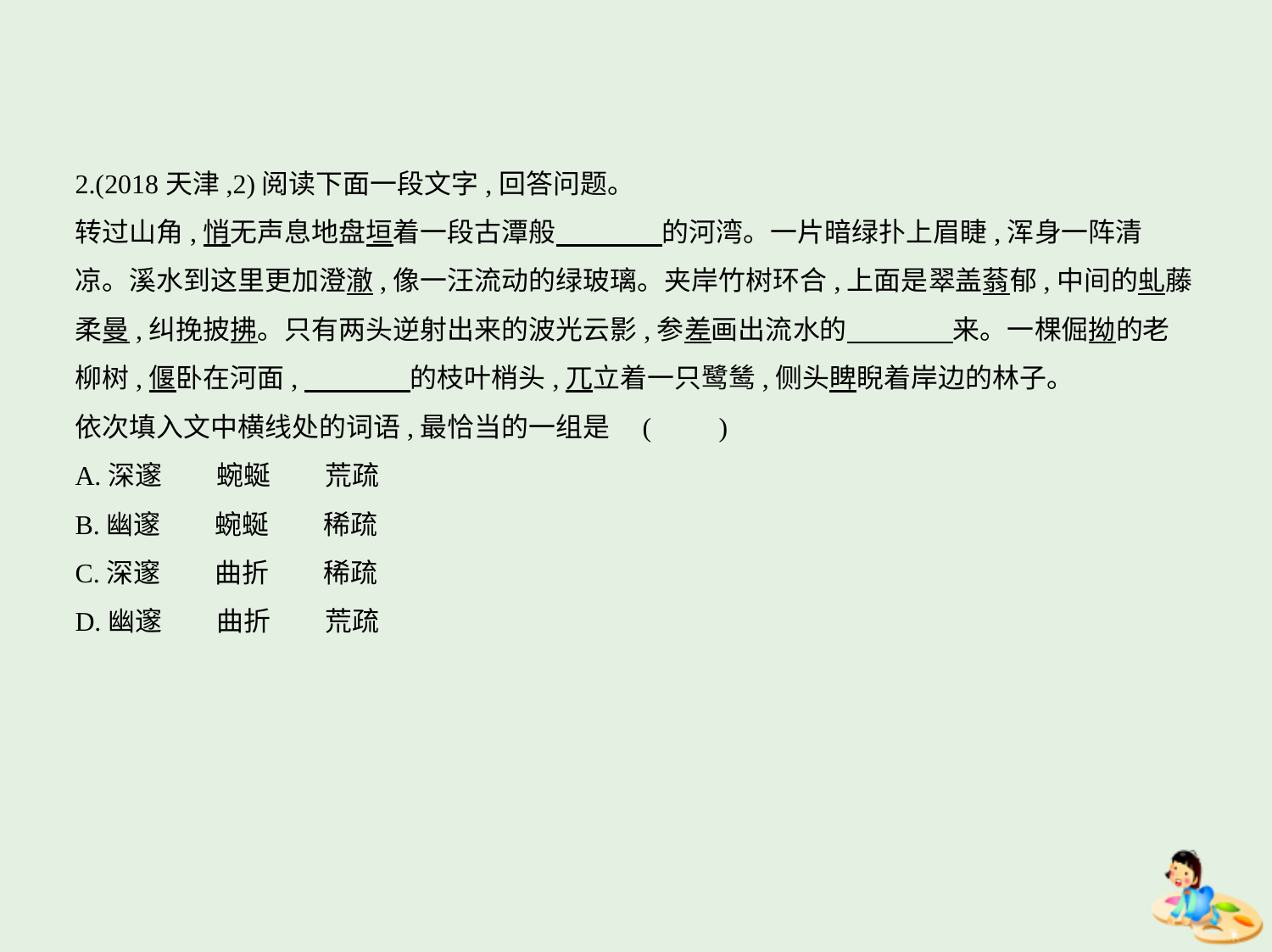

2.(2018天津,2)阅读下面一段文字,回答问题。
转过山角,悄无声息地盘垣着一段古潭般　　　    的河湾。一片暗绿扑上眉睫,浑身一阵清
凉。溪水到这里更加澄澈,像一汪流动的绿玻璃。夹岸竹树环合,上面是翠盖蓊郁,中间的虬藤
柔曼,纠挽披拂。只有两头逆射出来的波光云影,参差画出流水的　　　    来。一棵倔拗的老
柳树,偃卧在河面,　　　    的枝叶梢头,兀立着一只鹭鸶,侧头睥睨着岸边的林子。
依次填入文中横线处的词语,最恰当的一组是 (　　)
A.深邃　　蜿蜒　　荒疏
B.幽邃　　蜿蜒　　稀疏
C.深邃　　曲折　　稀疏
D.幽邃　　曲折　　荒疏